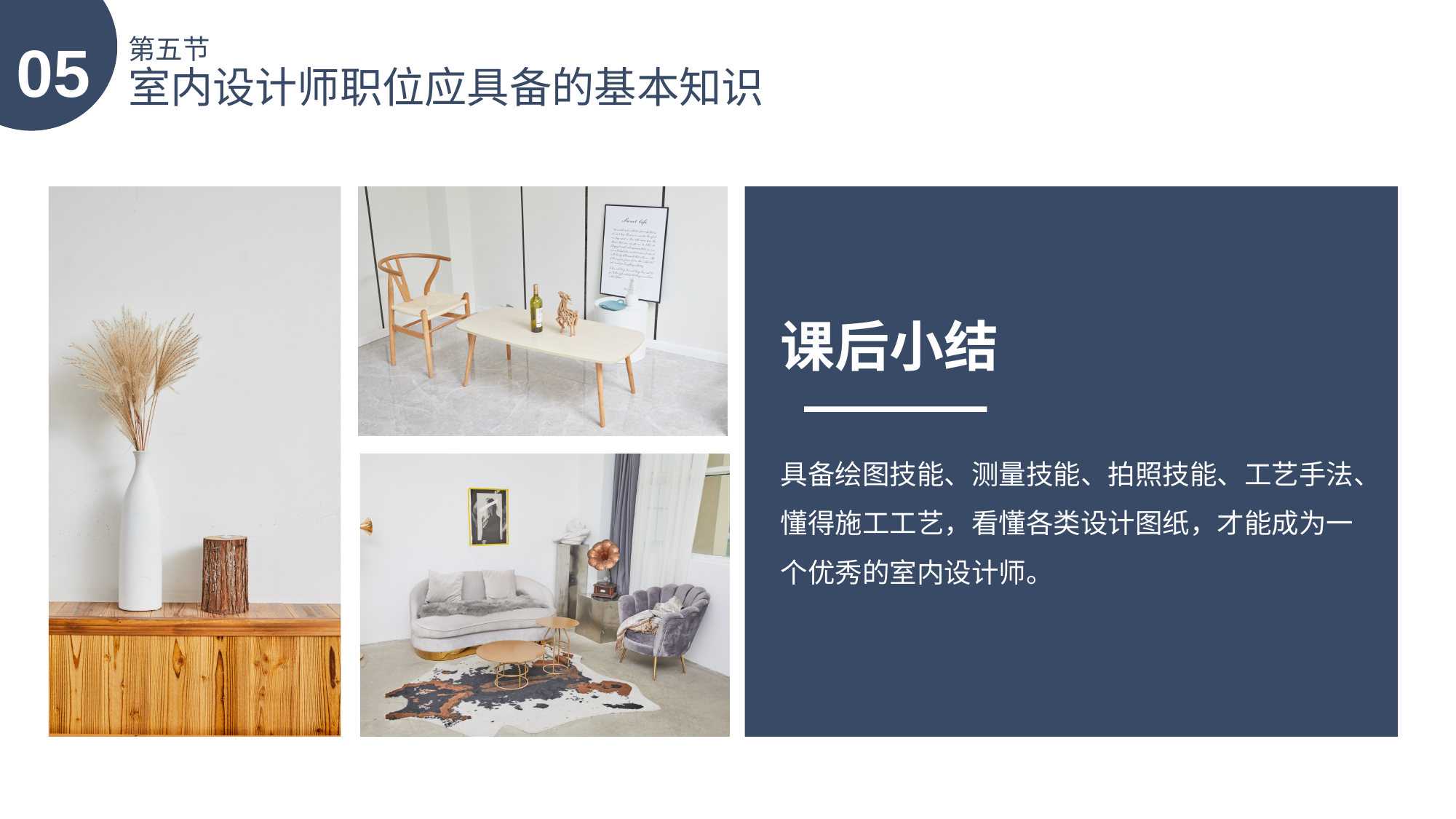

05
第五节
室内设计师职位应具备的基本知识

课后小结

具备绘图技能、测量技能、拍照技能、工艺手法、懂得施工工艺，看懂各类设计图纸，才能成为一个优秀的室内设计师。